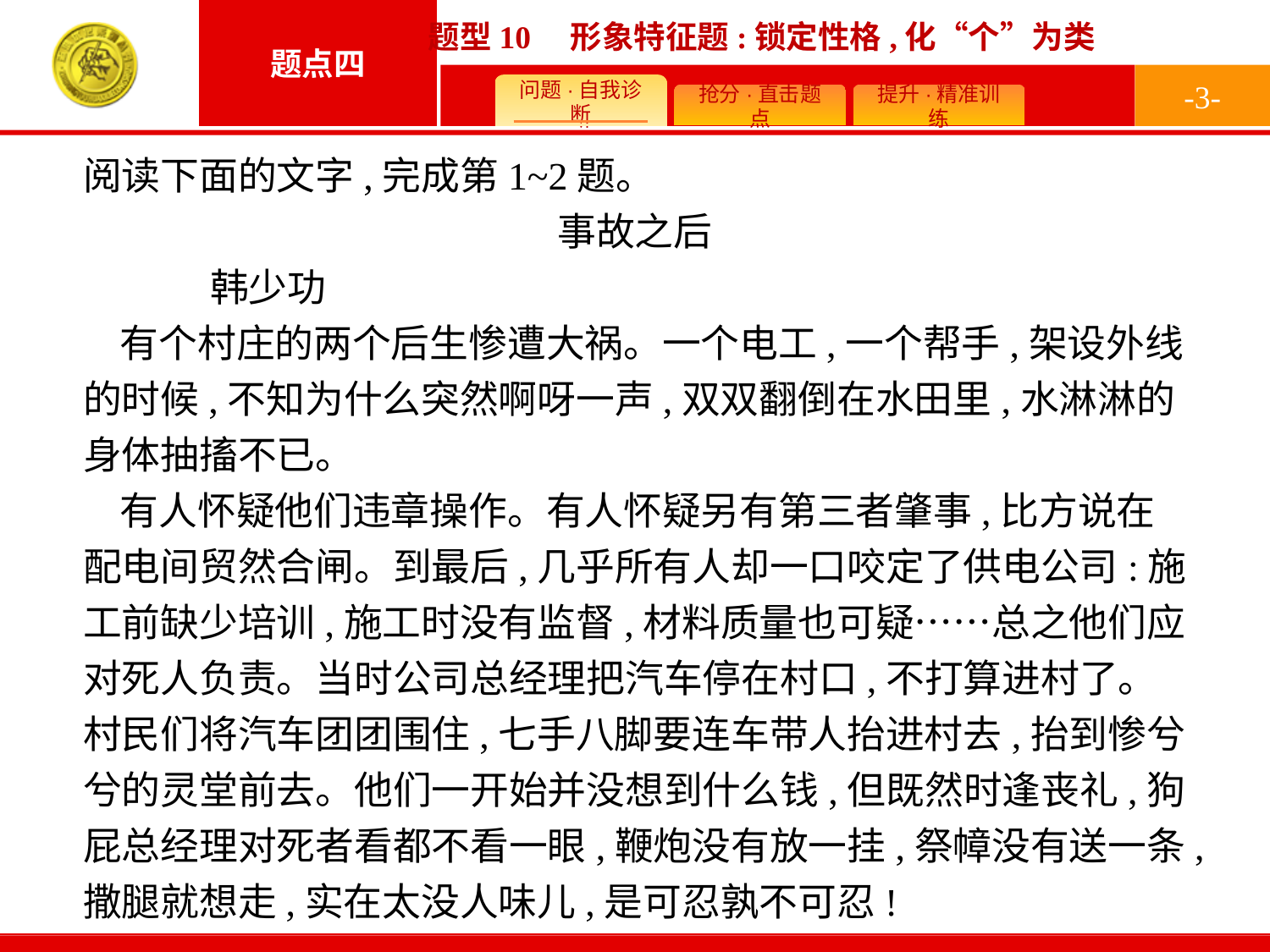

-3-
阅读下面的文字,完成第1~2题。
事故之后
	韩少功
有个村庄的两个后生惨遭大祸。一个电工,一个帮手,架设外线的时候,不知为什么突然啊呀一声,双双翻倒在水田里,水淋淋的身体抽搐不已。
有人怀疑他们违章操作。有人怀疑另有第三者肇事,比方说在配电间贸然合闸。到最后,几乎所有人却一口咬定了供电公司:施工前缺少培训,施工时没有监督,材料质量也可疑……总之他们应对死人负责。当时公司总经理把汽车停在村口,不打算进村了。村民们将汽车团团围住,七手八脚要连车带人抬进村去,抬到惨兮兮的灵堂前去。他们一开始并没想到什么钱,但既然时逢丧礼,狗屁总经理对死者看都不看一眼,鞭炮没有放一挂,祭幛没有送一条,撒腿就想走,实在太没人味儿,是可忍孰不可忍!